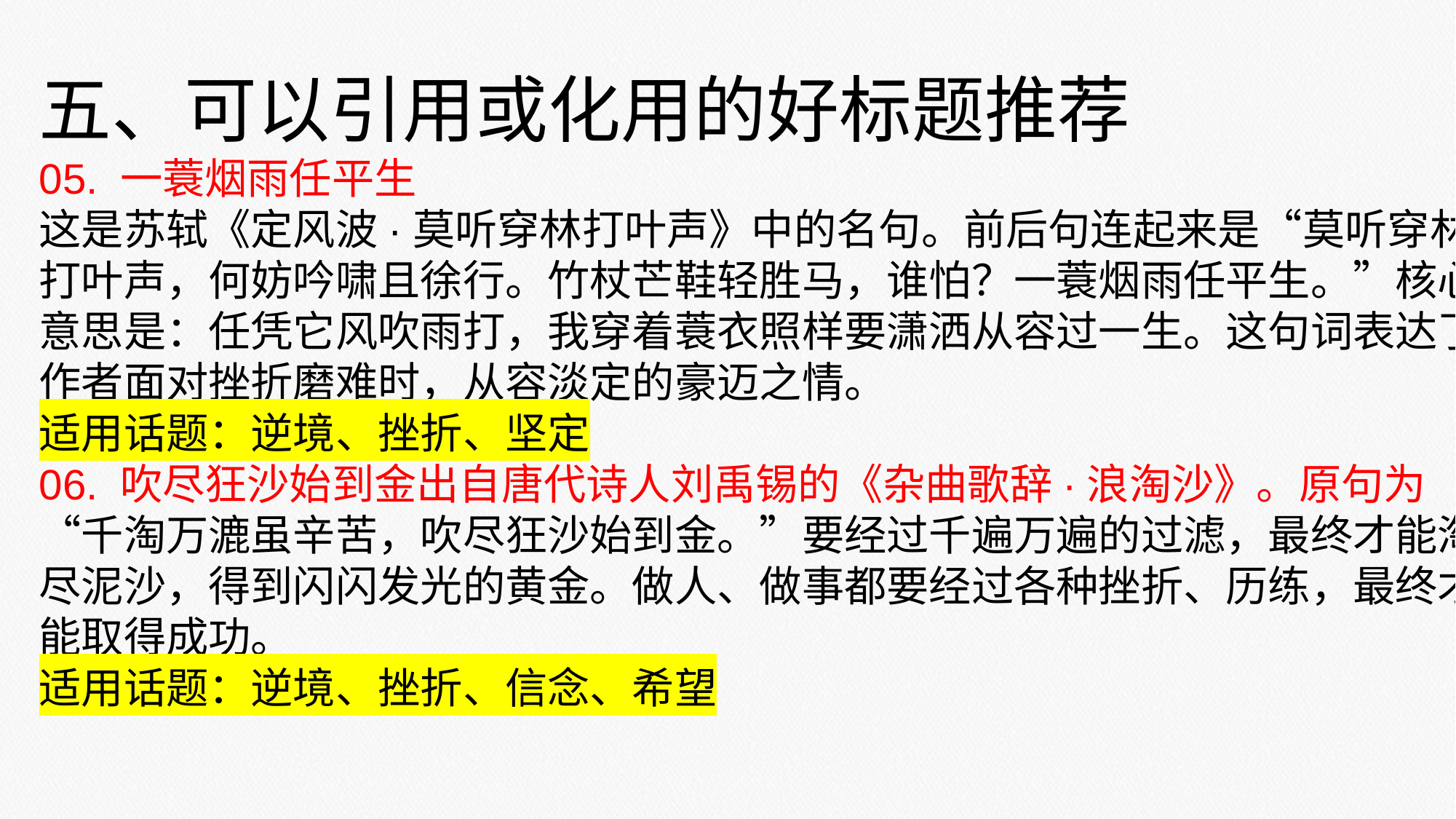

五、可以引用或化用的好标题推荐
05. 一蓑烟雨任平生
这是苏轼《定风波·莫听穿林打叶声》中的名句。前后句连起来是“莫听穿林打叶声，何妨吟啸且徐行。竹杖芒鞋轻胜马，谁怕？一蓑烟雨任平生。”核心意思是：任凭它风吹雨打，我穿着蓑衣照样要潇洒从容过一生。这句词表达了作者面对挫折磨难时，从容淡定的豪迈之情。
适用话题：逆境、挫折、坚定
06. 吹尽狂沙始到金出自唐代诗人刘禹锡的《杂曲歌辞·浪淘沙》。原句为“千淘万漉虽辛苦，吹尽狂沙始到金。”要经过千遍万遍的过滤，最终才能淘尽泥沙，得到闪闪发光的黄金。做人、做事都要经过各种挫折、历练，最终才能取得成功。
适用话题：逆境、挫折、信念、希望